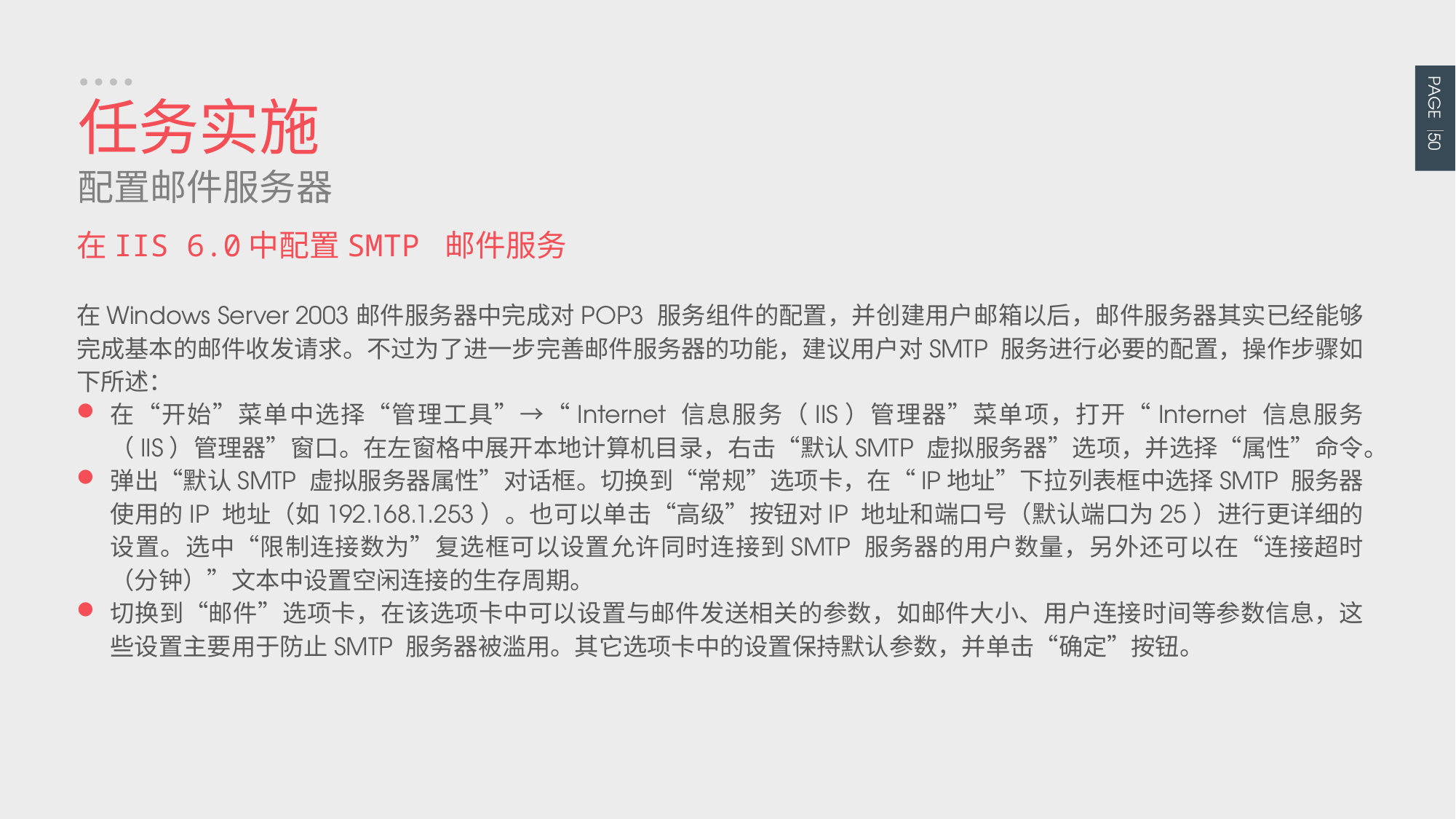

PAGE   50
任务实施
配置邮件服务器
在IIS 6.0中配置SMTP 邮件服务

在Windows Server 2003邮件服务器中完成对POP3 服务组件的配置，并创建用户邮箱以后，邮件服务器其实已经能够完成基本的邮件收发请求。不过为了进一步完善邮件服务器的功能，建议用户对SMTP 服务进行必要的配置，操作步骤如下所述：
在“开始”菜单中选择“管理工具”→“Internet 信息服务（IIS）管理器”菜单项，打开“Internet 信息服务（IIS）管理器”窗口。在左窗格中展开本地计算机目录，右击“默认SMTP 虚拟服务器”选项，并选择“属性”命令。
弹出“默认SMTP 虚拟服务器属性”对话框。切换到“常规”选项卡，在“IP地址”下拉列表框中选择SMTP 服务器使用的IP 地址（如192.168.1.253）。也可以单击“高级”按钮对IP 地址和端口号（默认端口为25）进行更详细的设置。选中“限制连接数为”复选框可以设置允许同时连接到SMTP 服务器的用户数量，另外还可以在“连接超时（分钟）”文本中设置空闲连接的生存周期。
切换到“邮件”选项卡，在该选项卡中可以设置与邮件发送相关的参数，如邮件大小、用户连接时间等参数信息，这些设置主要用于防止SMTP 服务器被滥用。其它选项卡中的设置保持默认参数，并单击“确定”按钮。